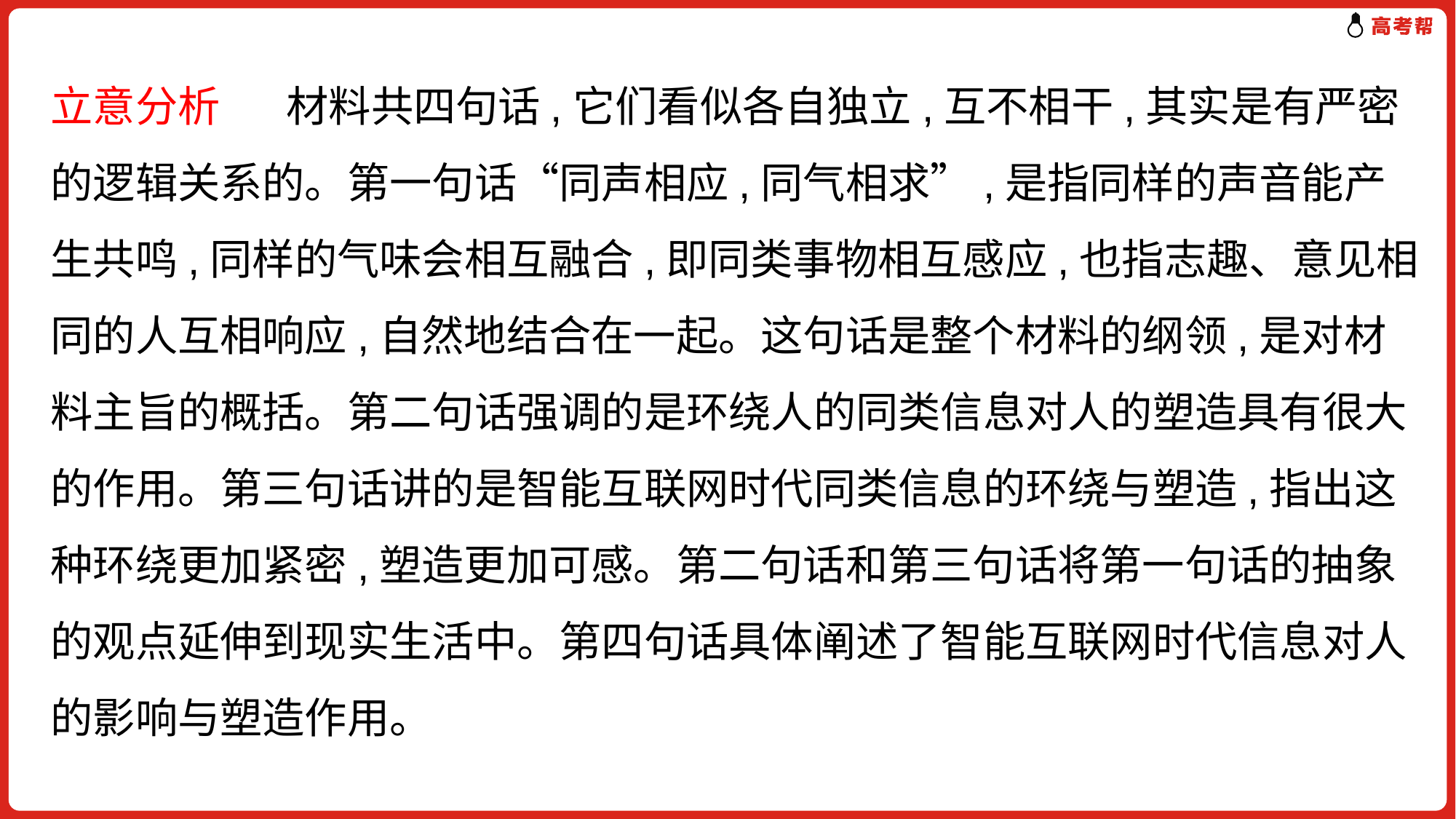

立意分析       材料共四句话,它们看似各自独立,互不相干,其实是有严密的逻辑关系的。第一句话“同声相应,同气相求”,是指同样的声音能产生共鸣,同样的气味会相互融合,即同类事物相互感应,也指志趣、意见相同的人互相响应,自然地结合在一起。这句话是整个材料的纲领,是对材料主旨的概括。第二句话强调的是环绕人的同类信息对人的塑造具有很大的作用。第三句话讲的是智能互联网时代同类信息的环绕与塑造,指出这种环绕更加紧密,塑造更加可感。第二句话和第三句话将第一句话的抽象的观点延伸到现实生活中。第四句话具体阐述了智能互联网时代信息对人的影响与塑造作用。